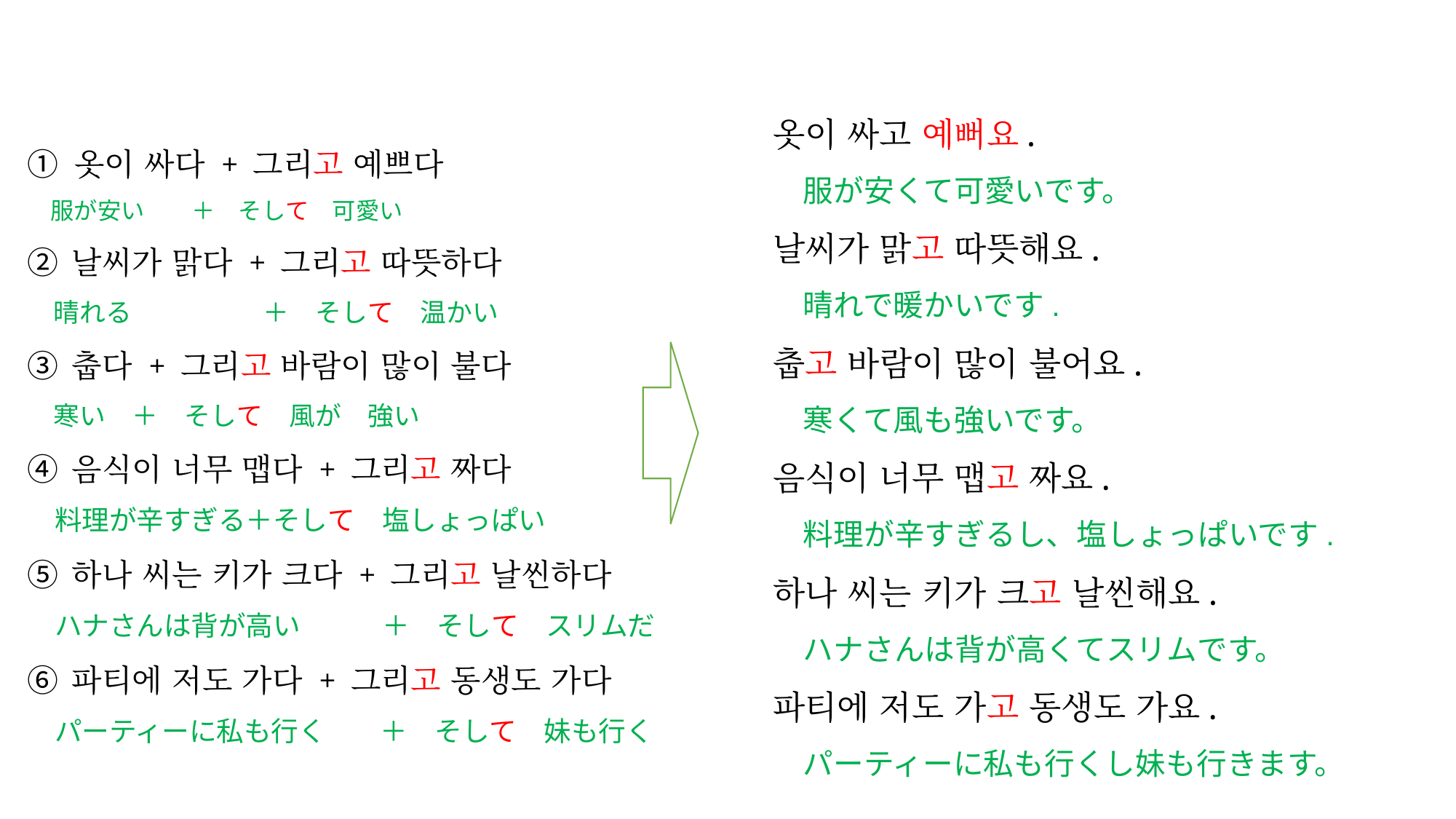

#
① 옷이 싸다 + 그리고 예쁘다
　服が安い　　＋　そして　可愛い
② 날씨가 맑다 + 그리고 따뜻하다
　晴れる　　　　　＋　そして　温かい
③ 춥다 + 그리고 바람이 많이 불다
　寒い　＋　そして　風が　強い
④ 음식이 너무 맵다 + 그리고 짜다
　料理が辛すぎる＋そして　塩しょっぱい
⑤ 하나 씨는 키가 크다 + 그리고 날씬하다
　ハナさんは背が高い　　　＋　そして　スリムだ
⑥ 파티에 저도 가다 + 그리고 동생도 가다
　パーティーに私も行く　　＋　そして　妹も行く
옷이 싸고 예뻐요.
　服が安くて可愛いです。
날씨가 맑고 따뜻해요.
　晴れで暖かいです.
춥고 바람이 많이 불어요.
　寒くて風も強いです。
음식이 너무 맵고 짜요.
　料理が辛すぎるし、塩しょっぱいです.
하나 씨는 키가 크고 날씬해요.
　ハナさんは背が高くてスリムです。
파티에 저도 가고 동생도 가요.
　パーティーに私も行くし妹も行きます。